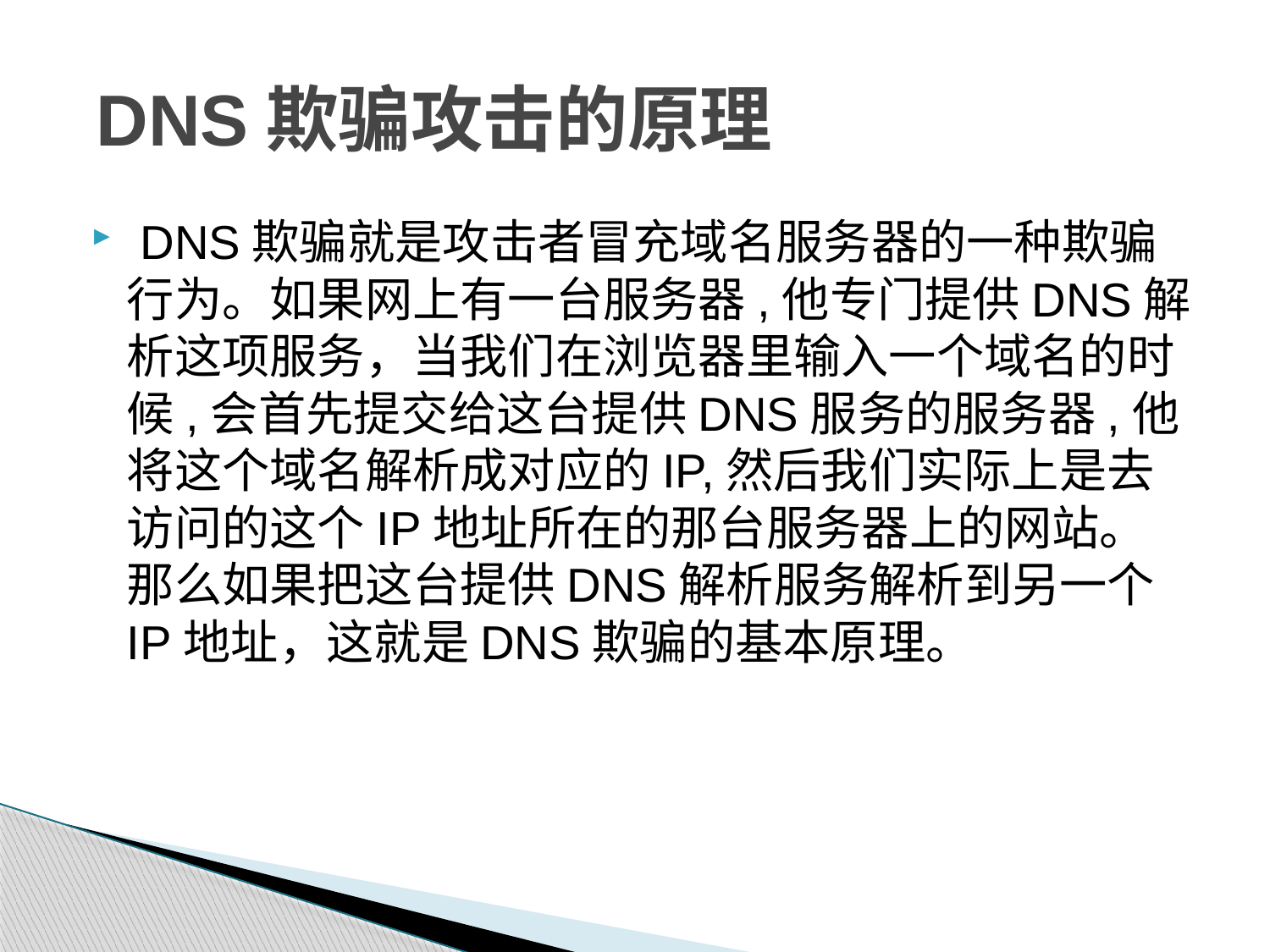

# DNS欺骗攻击的原理
 DNS欺骗就是攻击者冒充域名服务器的一种欺骗行为。如果网上有一台服务器,他专门提供DNS解析这项服务，当我们在浏览器里输入一个域名的时候,会首先提交给这台提供DNS服务的服务器,他将这个域名解析成对应的IP,然后我们实际上是去访问的这个IP地址所在的那台服务器上的网站。那么如果把这台提供DNS解析服务解析到另一个IP地址，这就是DNS欺骗的基本原理。